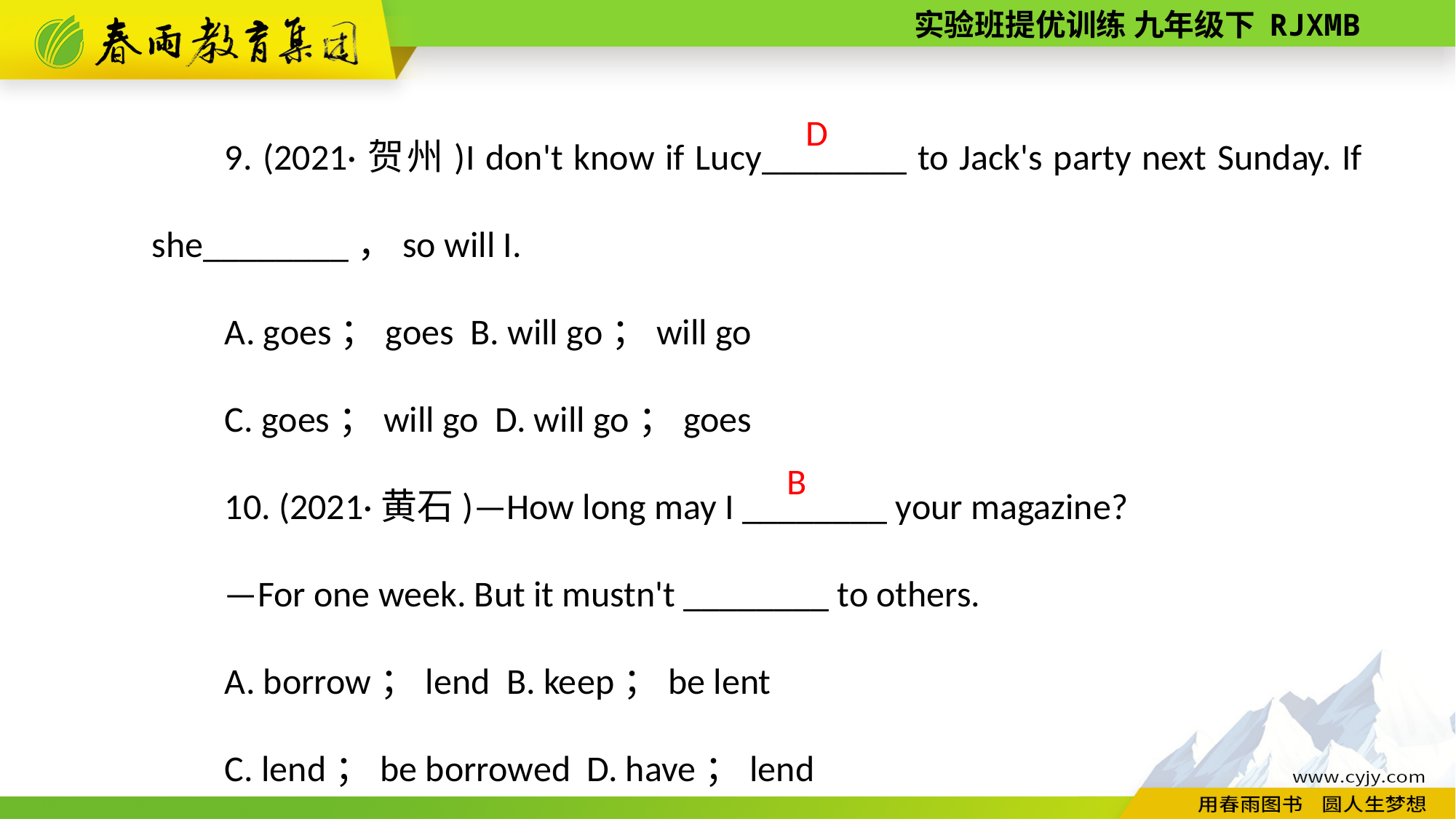

9. (2021·贺州)I don't know if Lucy________ to Jack's party next Sunday. If she________，so will I.
A. goes；goes  B. will go；will go
C. goes；will go  D. will go；goes
10. (2021·黄石)—How long may I ________ your magazine?
—For one week. But it mustn't ________ to others.
A. borrow；lend  B. keep；be lent
C. lend；be borrowed  D. have；lend
D
B